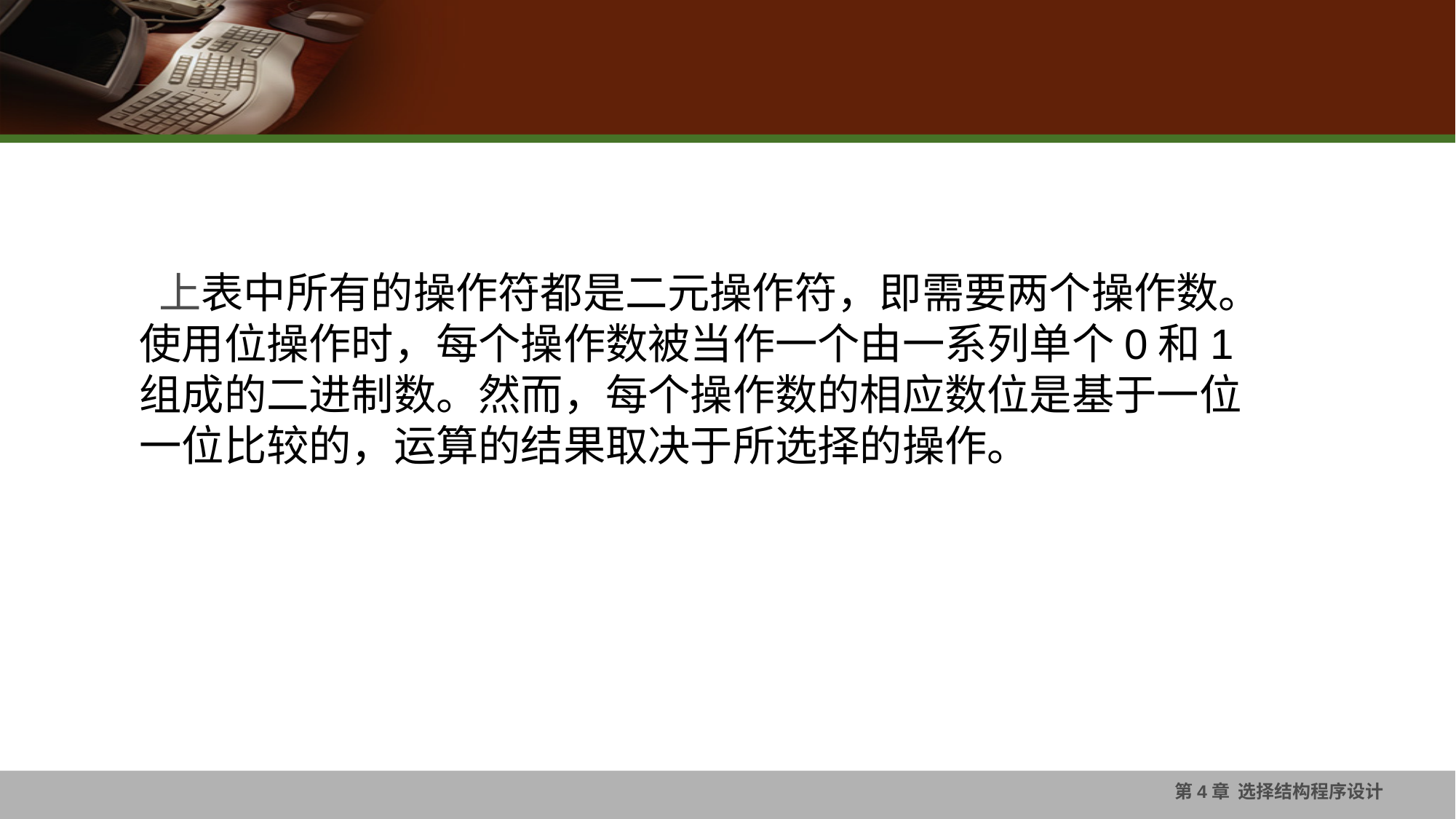

#
 上表中所有的操作符都是二元操作符，即需要两个操作数。使用位操作时，每个操作数被当作一个由一系列单个0和1组成的二进制数。然而，每个操作数的相应数位是基于一位一位比较的，运算的结果取决于所选择的操作。
第4章  选择结构程序设计